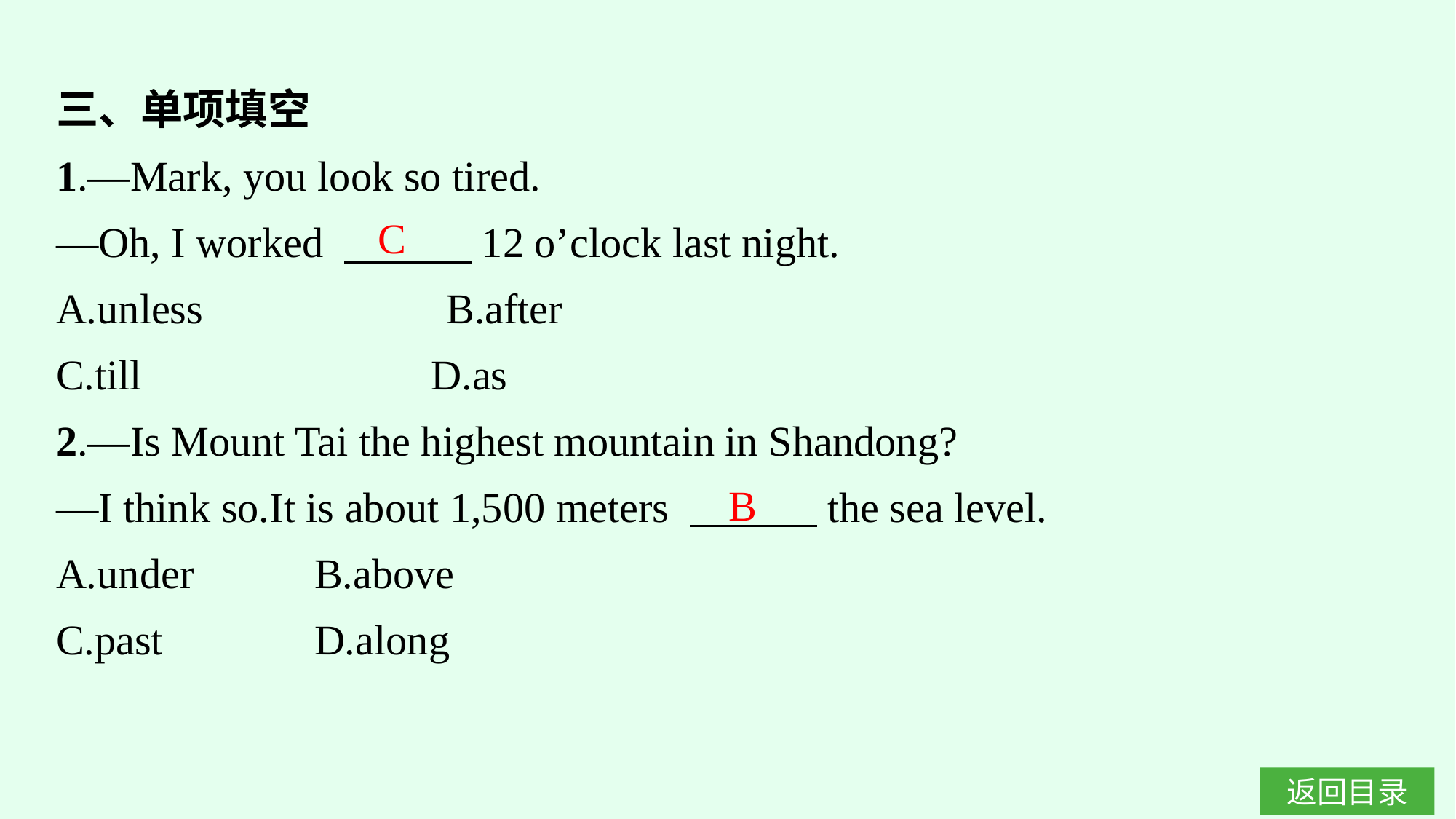

三、单项填空
1.—Mark, you look so tired.
—Oh, I worked 　　　12 o’clock last night.
A.unless　　　　 　B.after
C.till			D.as
2.—Is Mount Tai the highest mountain in Shandong?
—I think so.It is about 1,500 meters 　　　the sea level.
A.under		B.above
C.past		D.along
C
B